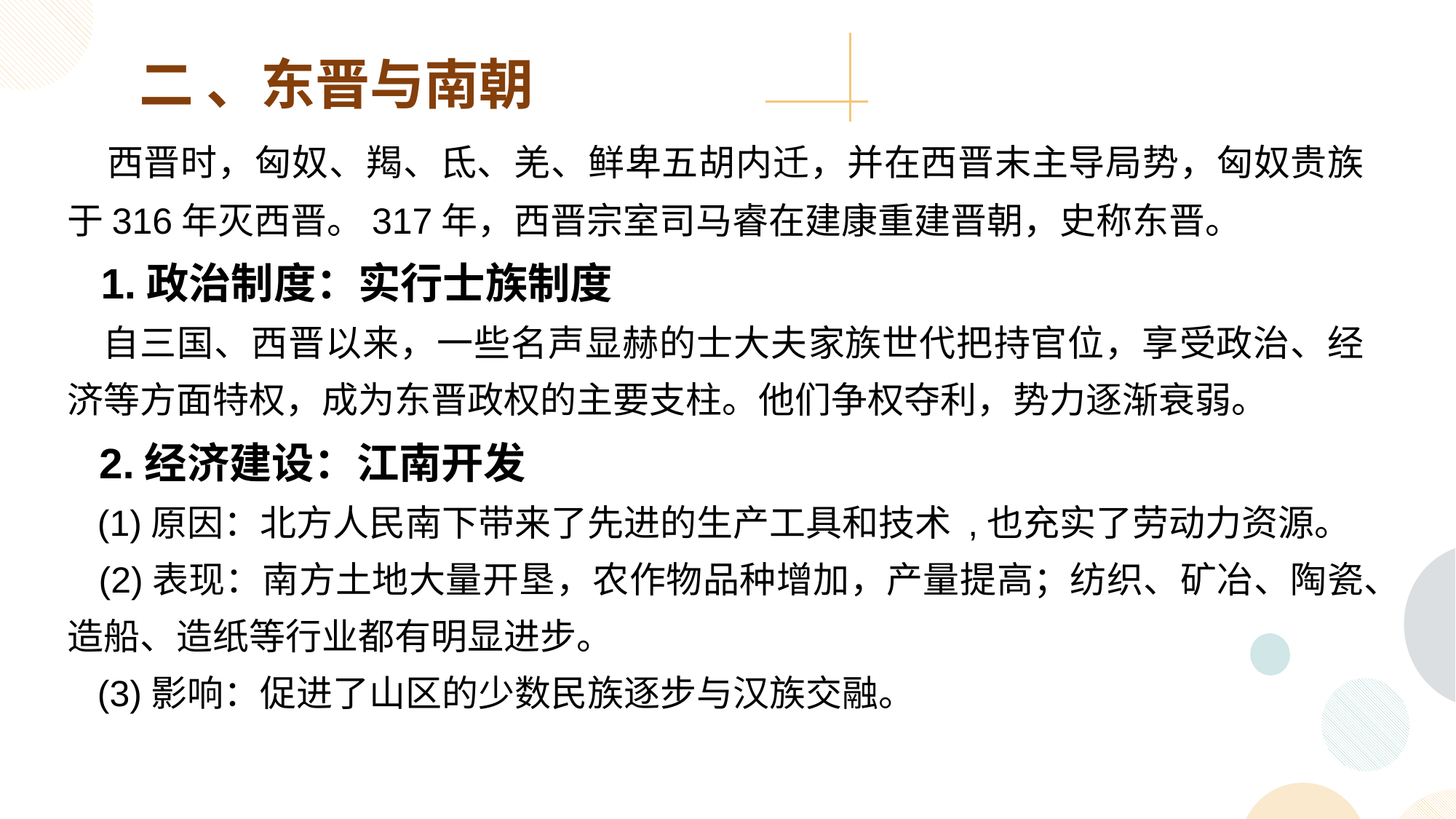

二 、东晋与南朝
   西晋时，匈奴、羯、氐、羌、鲜卑五胡内迁，并在西晋末主导局势，匈奴贵族于316年灭西晋。317年，西晋宗室司马睿在建康重建晋朝，史称东晋。
   1.政治制度：实行士族制度
   自三国、西晋以来，一些名声显赫的士大夫家族世代把持官位，享受政治、经济等方面特权，成为东晋政权的主要支柱。他们争权夺利，势力逐渐衰弱。
   2.经济建设：江南开发
   (1)原因：北方人民南下带来了先进的生产工具和技术 ,也充实了劳动力资源。
   (2)表现：南方土地大量开垦，农作物品种增加，产量提高；纺织、矿冶、陶瓷、造船、造纸等行业都有明显进步。
   (3)影响：促进了山区的少数民族逐步与汉族交融。